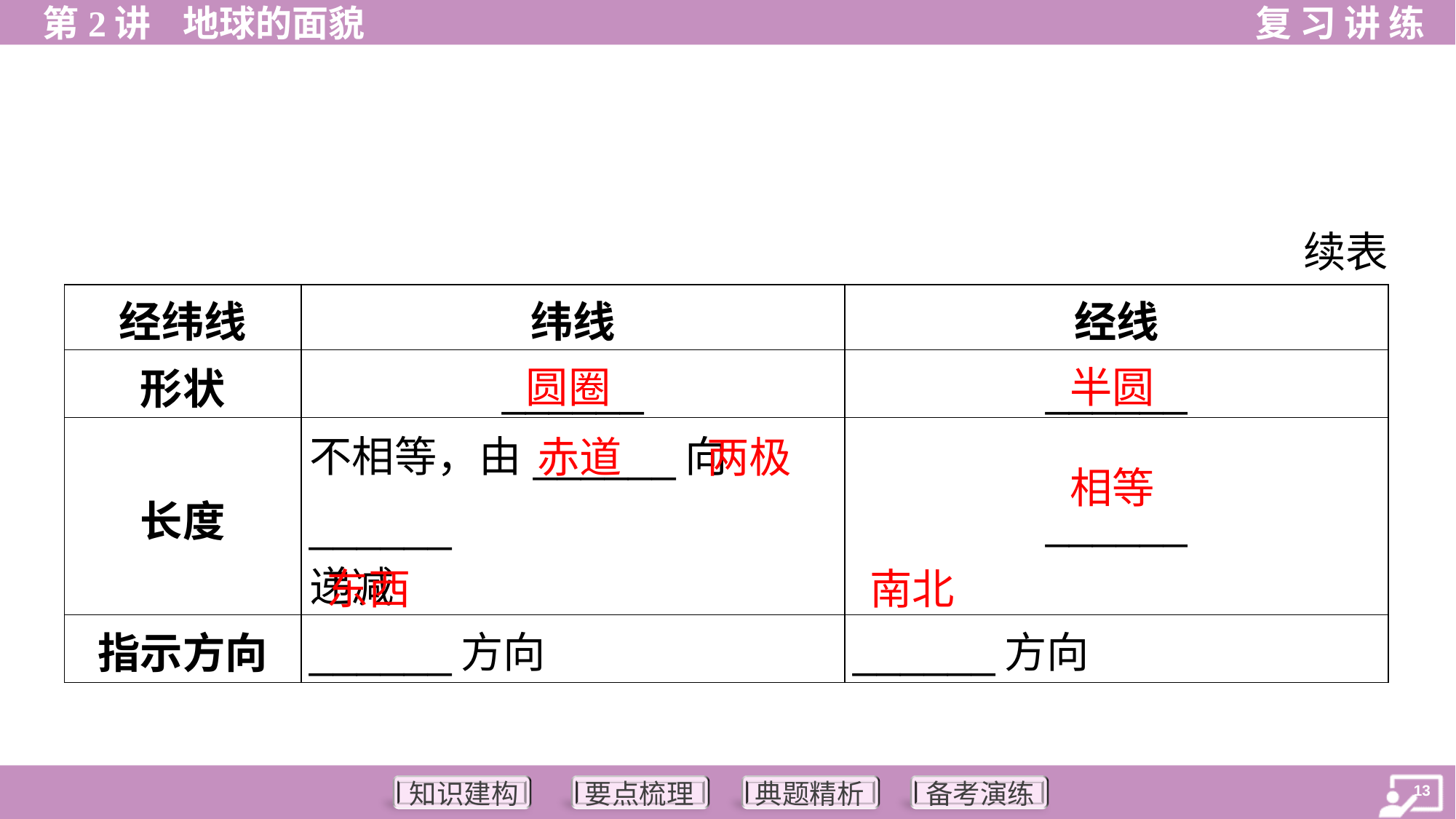

续表
| 经纬线 | 纬线 | 经线 |
| --- | --- | --- |
| 形状 | \_\_\_\_\_\_ | \_\_\_\_\_\_ |
| 长度 | 不相等，由\_\_\_\_\_\_向\_\_\_\_\_\_ 递减 | \_\_\_\_\_\_ |
| 指示方向 | \_\_\_\_\_\_方向 | \_\_\_\_\_\_方向 |
圆圈
半圆
赤道
两极
相等
东西
南北